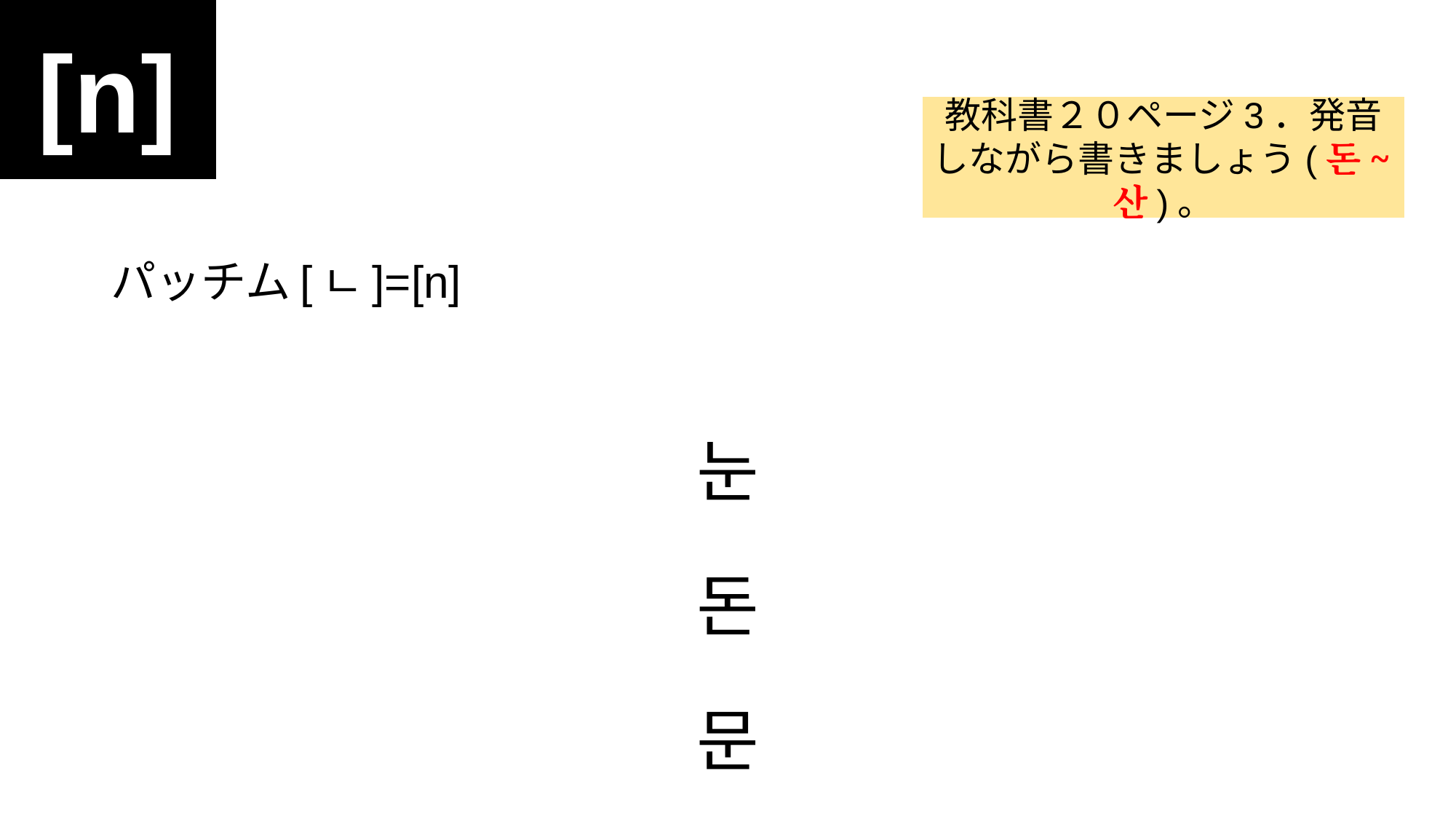

[n]
#
教科書２０ページ3．発音しながら書きましょう(돈~산)。

パッチム[ㄴ]=[n]

눈
돈
문